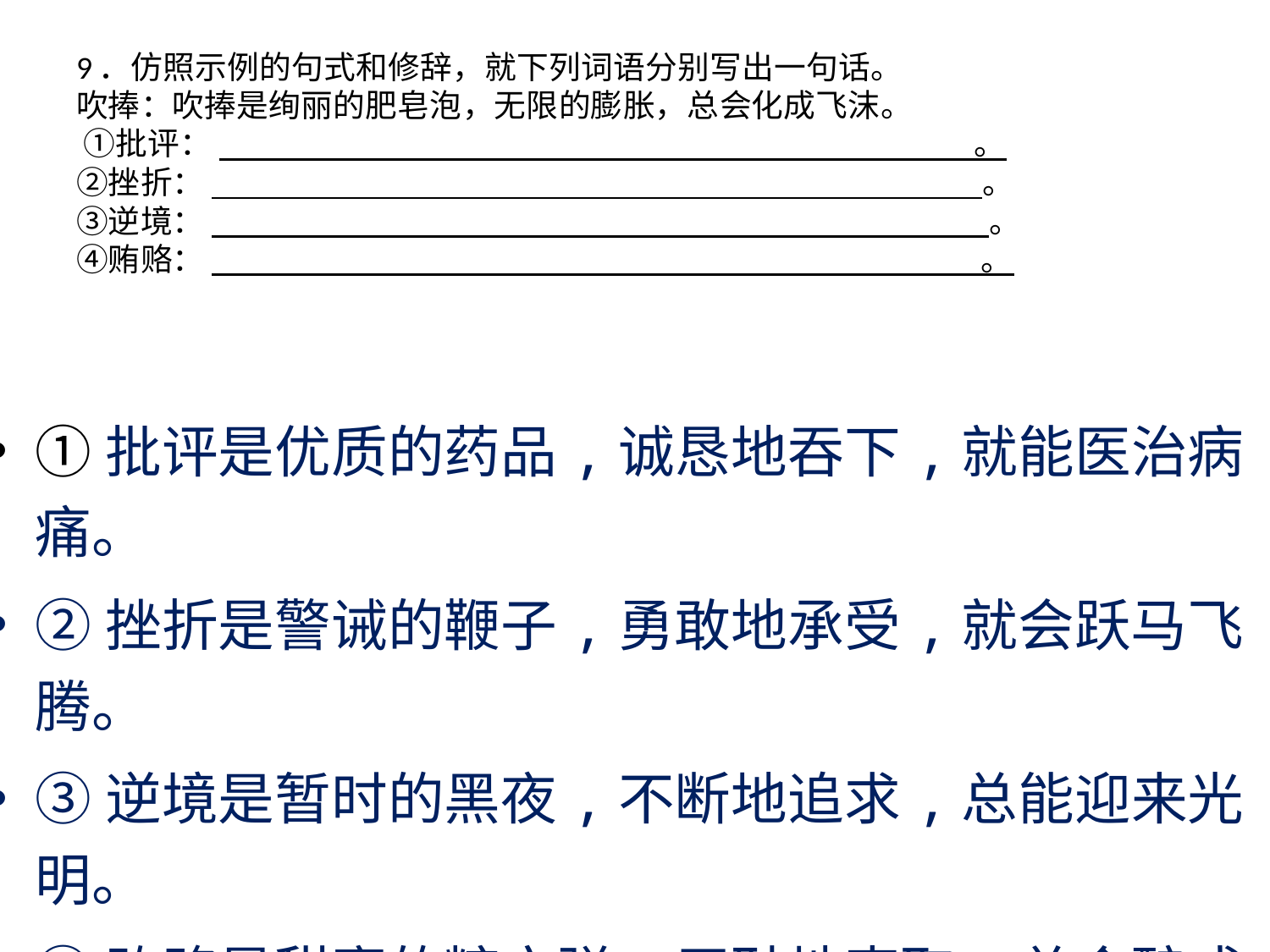

# 9．仿照示例的句式和修辞，就下列词语分别写出一句话。 吹捧：吹捧是绚丽的肥皂泡，无限的膨胀，总会化成飞沫。 ①批评：                                                                                                          。 ②挫折：                                                                                                            。 ③逆境：                                                                                                             。 ④贿赂：                                                                                                            。
①批评是优质的药品,诚恳地吞下,就能医治病痛。
②挫折是警诫的鞭子,勇敢地承受,就会跃马飞腾。
③逆境是暂时的黑夜,不断地追求,总能迎来光明。
④贿赂是甜蜜的糖衣弹,无耻地索取,总会酿成灾难。